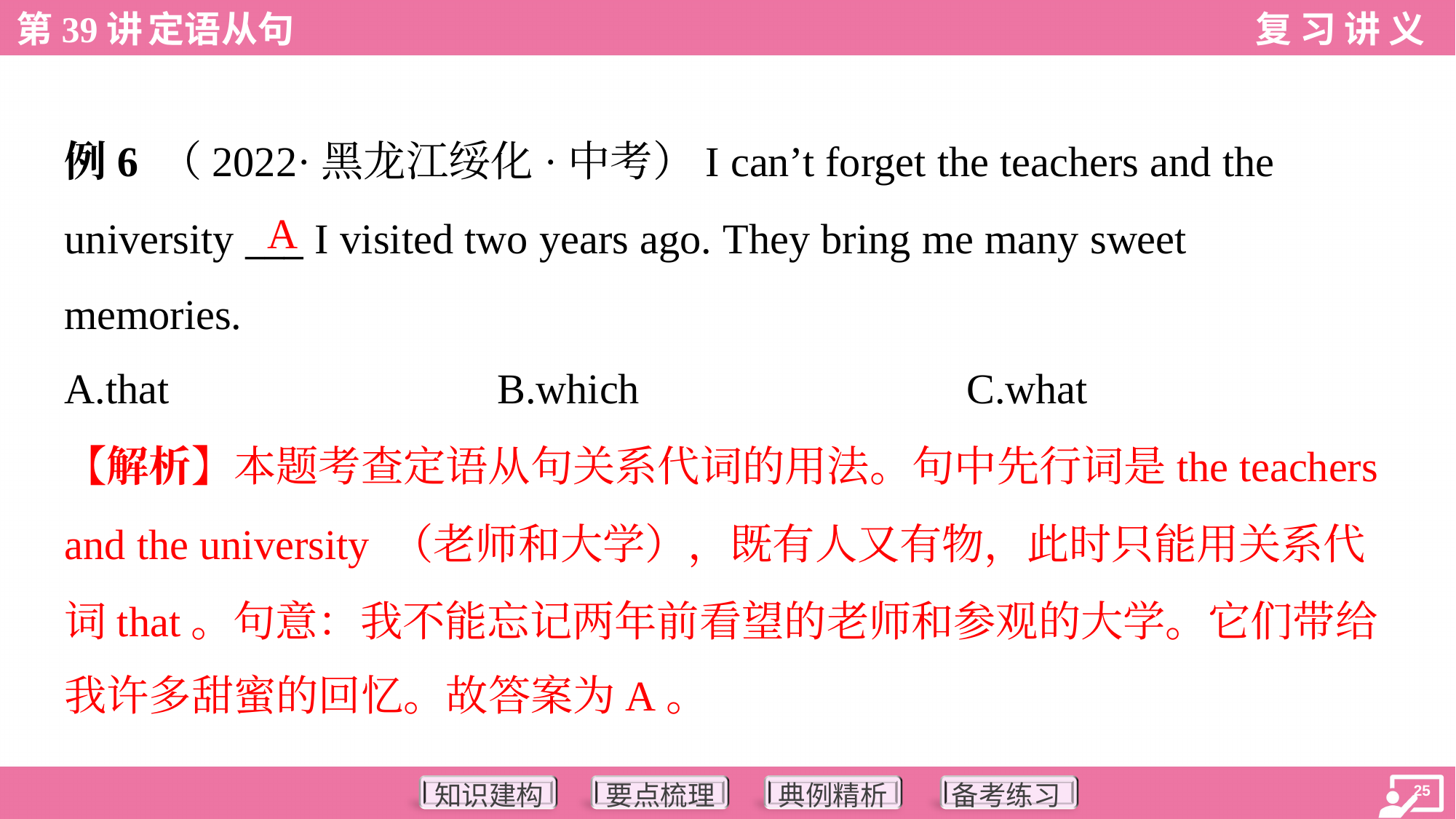

例6 （2022·黑龙江绥化·中考）I can’t forget the teachers and the
university ___ I visited two years ago. They bring me many sweet
memories.
A
A.that	B.which	C.what
【解析】本题考查定语从句关系代词的用法。句中先行词是the teachers
and the university （老师和大学），既有人又有物，此时只能用关系代
词that。句意：我不能忘记两年前看望的老师和参观的大学。它们带给
我许多甜蜜的回忆。故答案为A。